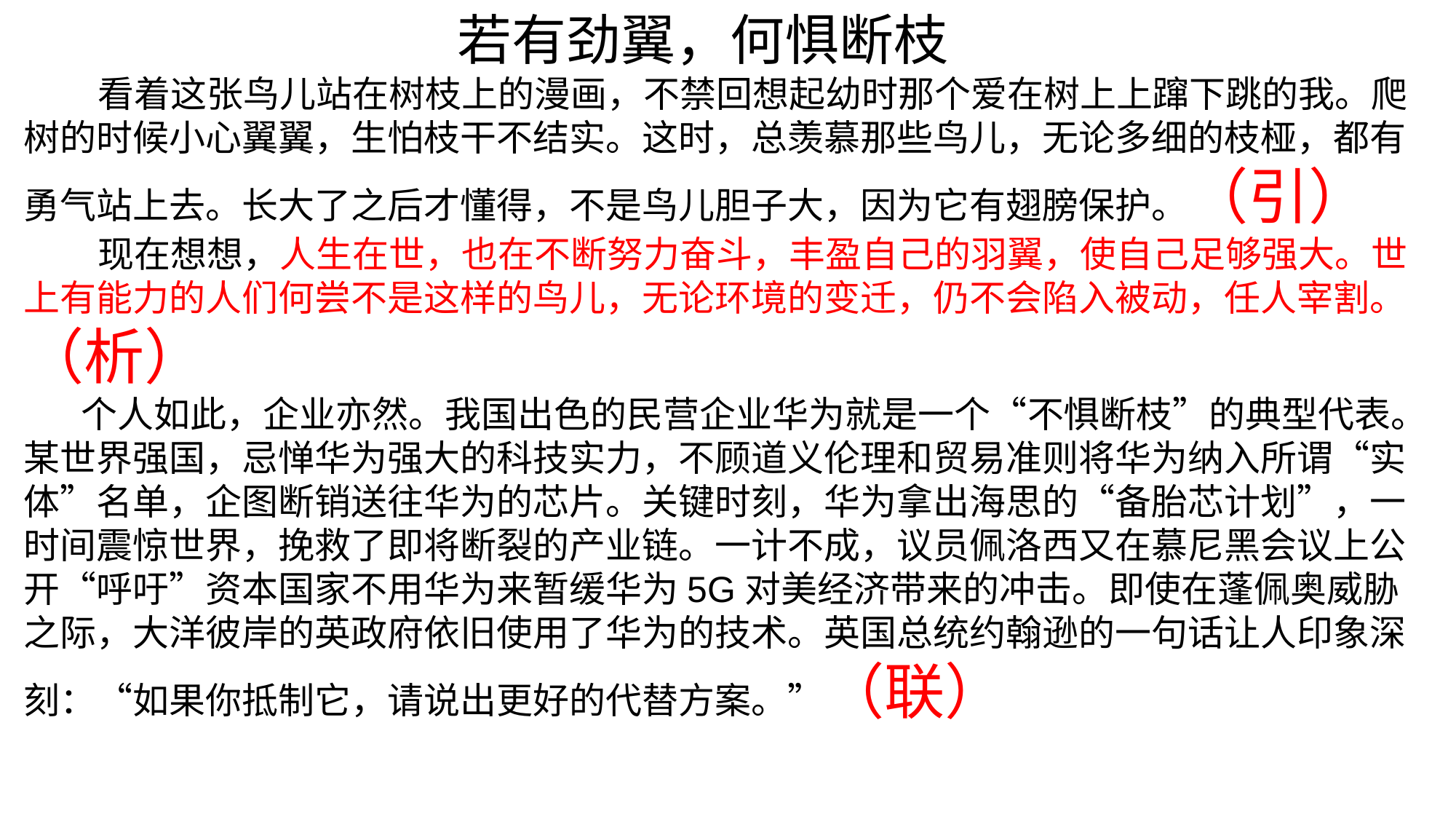

若有劲翼，何惧断枝
        看着这张鸟儿站在树枝上的漫画，不禁回想起幼时那个爱在树上上蹿下跳的我。爬树的时候小心翼翼，生怕枝干不结实。这时，总羡慕那些鸟儿，无论多细的枝桠，都有勇气站上去。长大了之后才懂得，不是鸟儿胆子大，因为它有翅膀保护。（引）
        现在想想，人生在世，也在不断努力奋斗，丰盈自己的羽翼，使自己足够强大。世上有能力的人们何尝不是这样的鸟儿，无论环境的变迁，仍不会陷入被动，任人宰割。（析）
      个人如此，企业亦然。我国出色的民营企业华为就是一个“不惧断枝”的典型代表。某世界强国，忌惮华为强大的科技实力，不顾道义伦理和贸易准则将华为纳入所谓“实体”名单，企图断销送往华为的芯片。关键时刻，华为拿出海思的“备胎芯计划”，一时间震惊世界，挽救了即将断裂的产业链。一计不成，议员佩洛西又在慕尼黑会议上公开“呼吁”资本国家不用华为来暂缓华为5G对美经济带来的冲击。即使在蓬佩奥威胁之际，大洋彼岸的英政府依旧使用了华为的技术。英国总统约翰逊的一句话让人印象深刻：“如果你抵制它，请说出更好的代替方案。”（联）